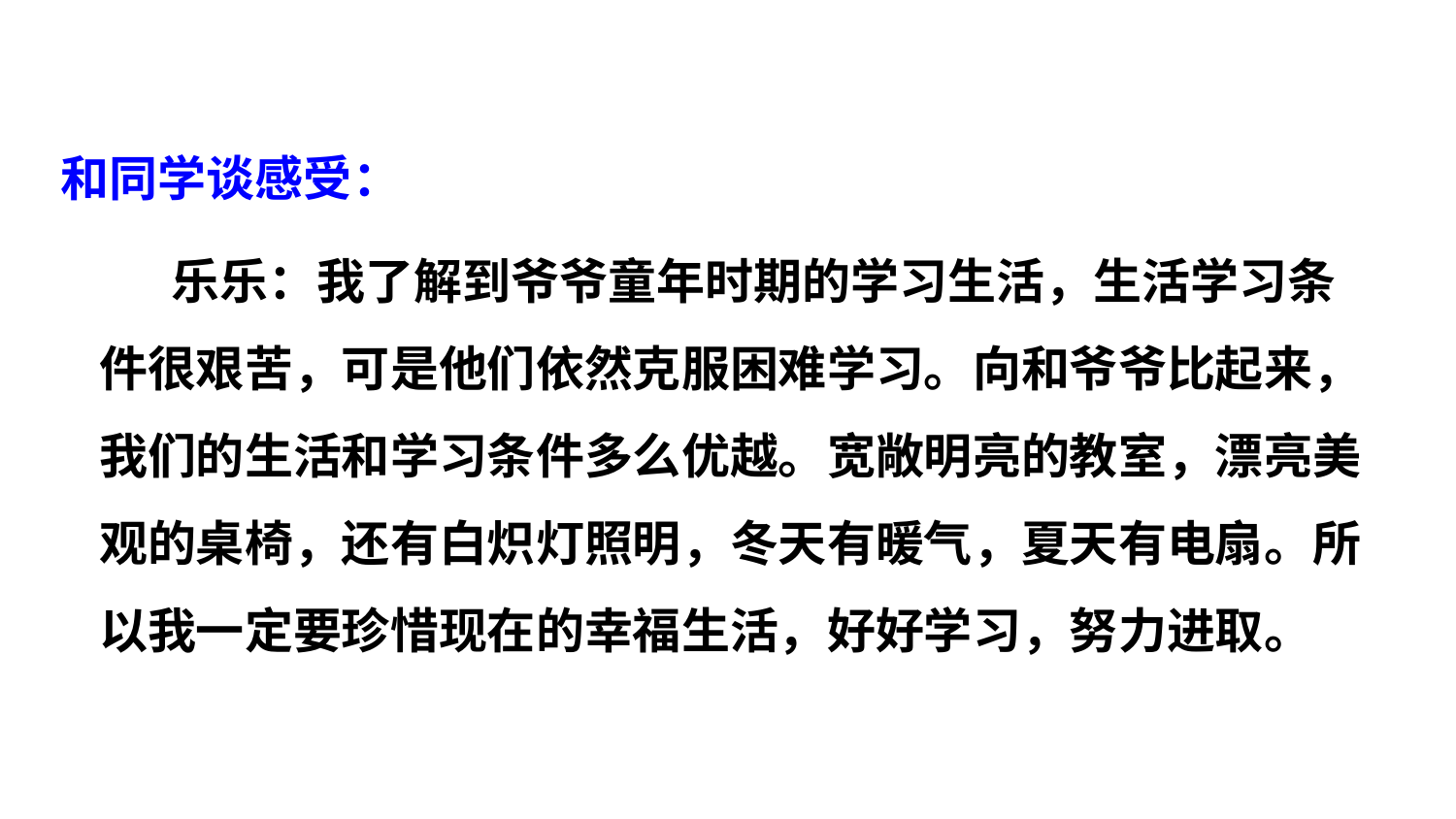

和同学谈感受：
乐乐：我了解到爷爷童年时期的学习生活，生活学习条件很艰苦，可是他们依然克服困难学习。向和爷爷比起来，我们的生活和学习条件多么优越。宽敞明亮的教室，漂亮美观的桌椅，还有白炽灯照明，冬天有暖气，夏天有电扇。所以我一定要珍惜现在的幸福生活，好好学习，努力进取。